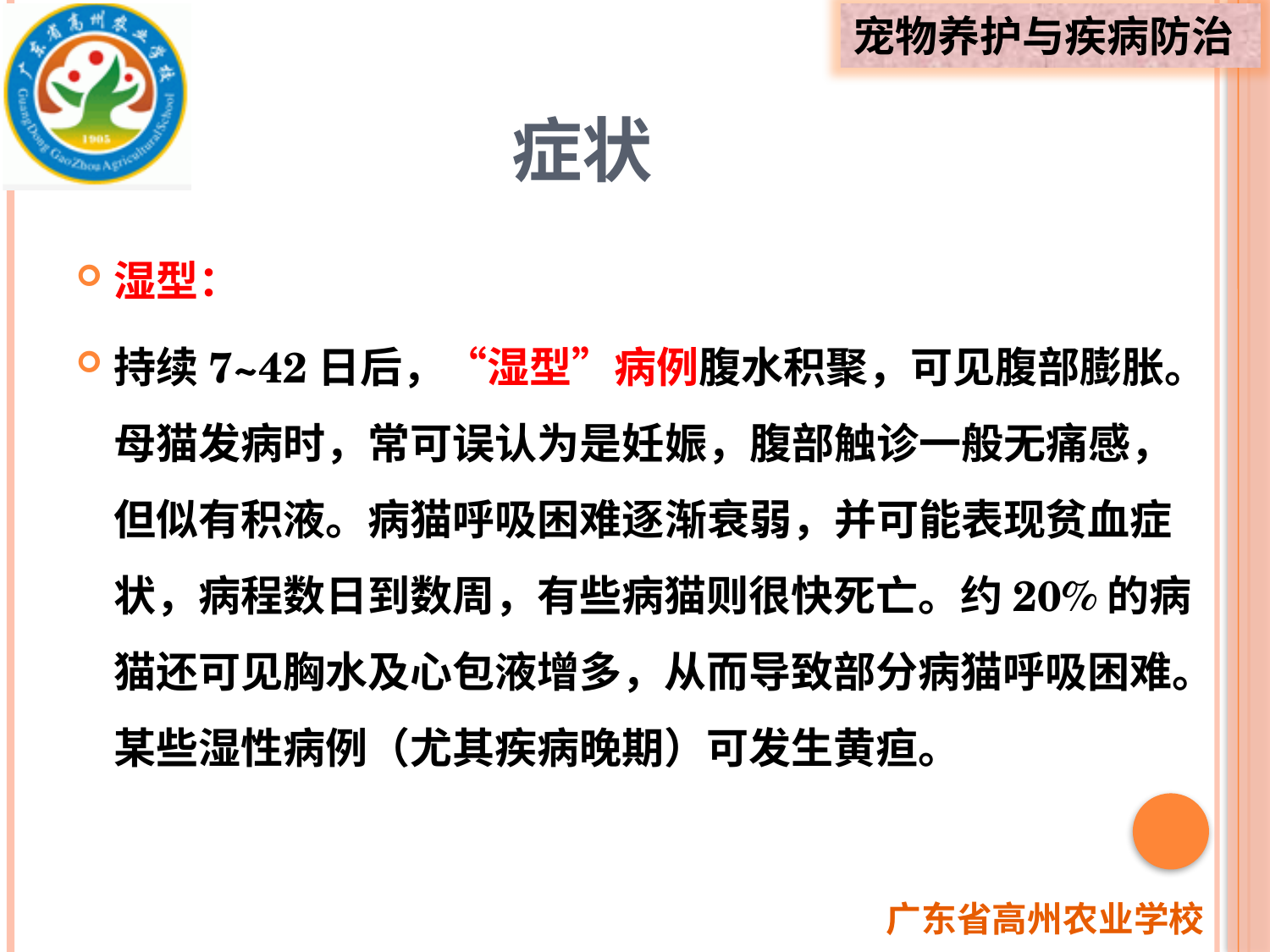

# 症状
湿型：
持续7~42日后，“湿型”病例腹水积聚，可见腹部膨胀。母猫发病时，常可误认为是妊娠，腹部触诊一般无痛感，但似有积液。病猫呼吸困难逐渐衰弱，并可能表现贫血症状，病程数日到数周，有些病猫则很快死亡。约20%的病猫还可见胸水及心包液增多，从而导致部分病猫呼吸困难。某些湿性病例（尤其疾病晚期）可发生黄疸。